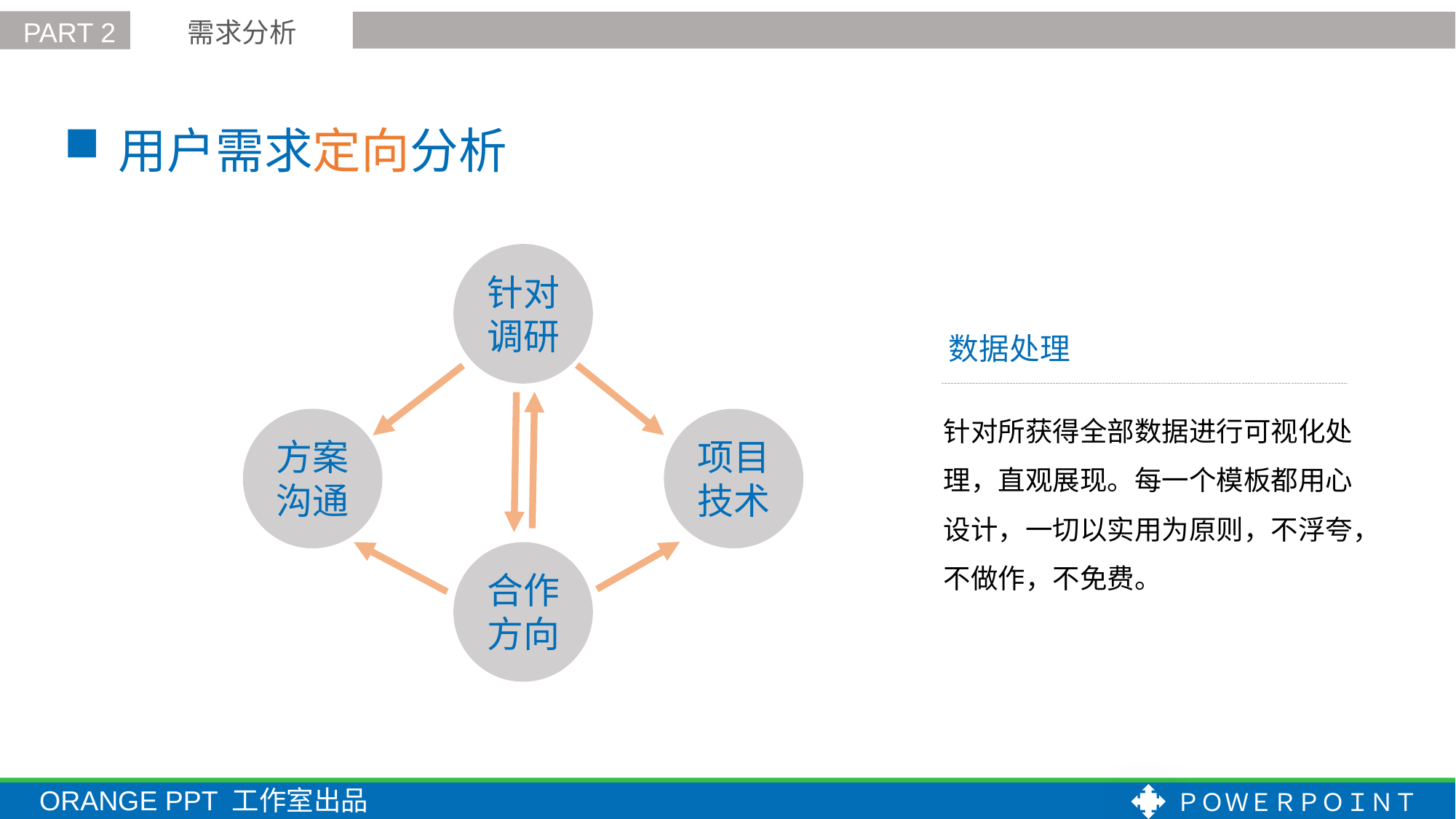

需求分析
PART 2
用户需求定向分析

针对
调研

方案沟通
项目技术

合作方向
数据处理
针对所获得全部数据进行可视化处理，直观展现。每一个模板都用心设计，一切以实用为原则，不浮夸，不做作，不免费。